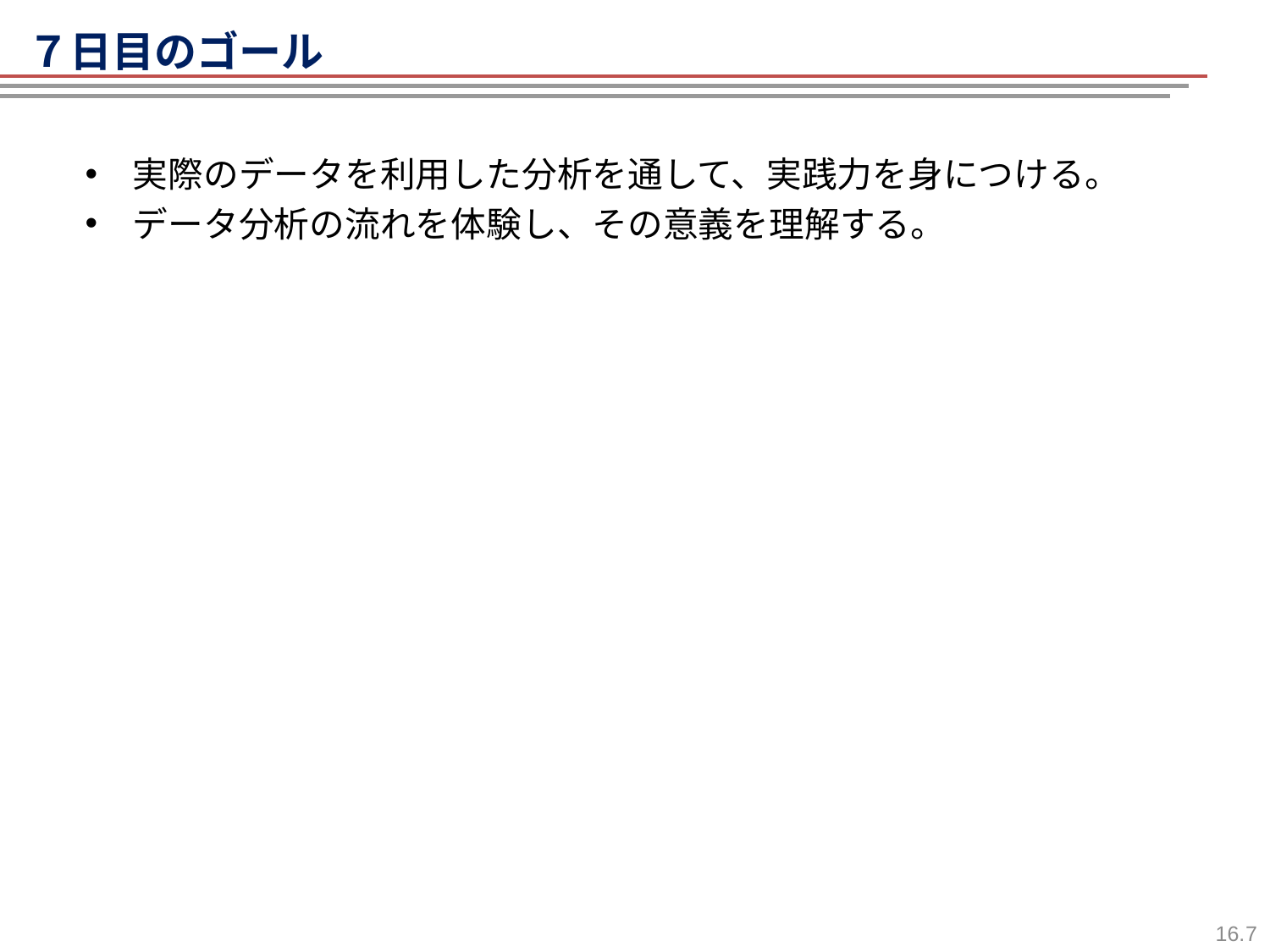

７日目のゴール
実際のデータを利用した分析を通して、実践力を身につける。
データ分析の流れを体験し、その意義を理解する。
7